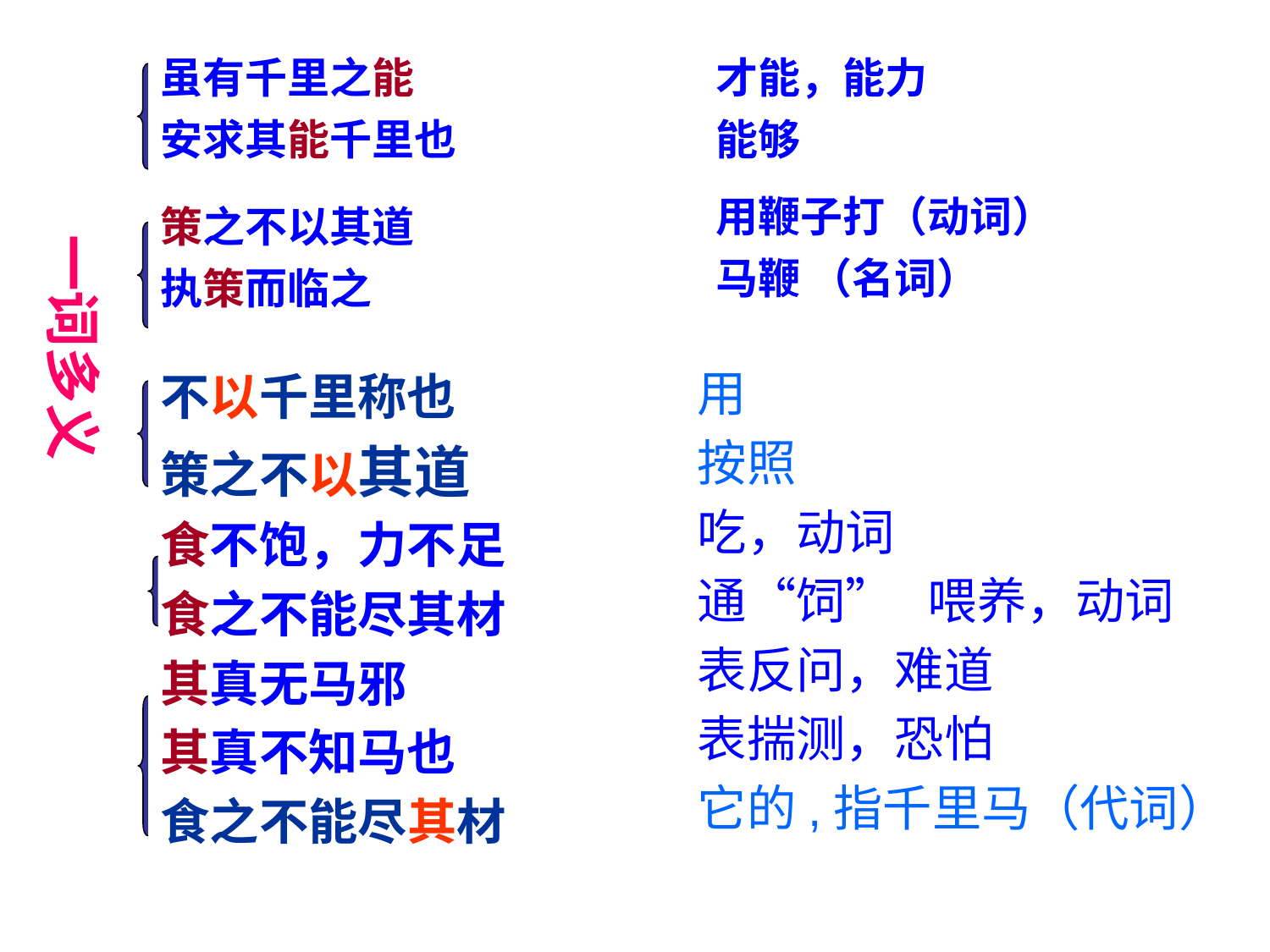

虽有千里之能
安求其能千里也
策之不以其道
执策而临之
才能，能力
能够
用鞭子打（动词）
马鞭 （名词）

一词多义

用
按照
吃，动词
通“饲”   喂养，动词
表反问，难道
表揣测，恐怕
它的,指千里马（代词）

# 不以千里称也
策之不以其道
食不饱，力不足
食之不能尽其材
其真无马邪
其真不知马也
食之不能尽其材